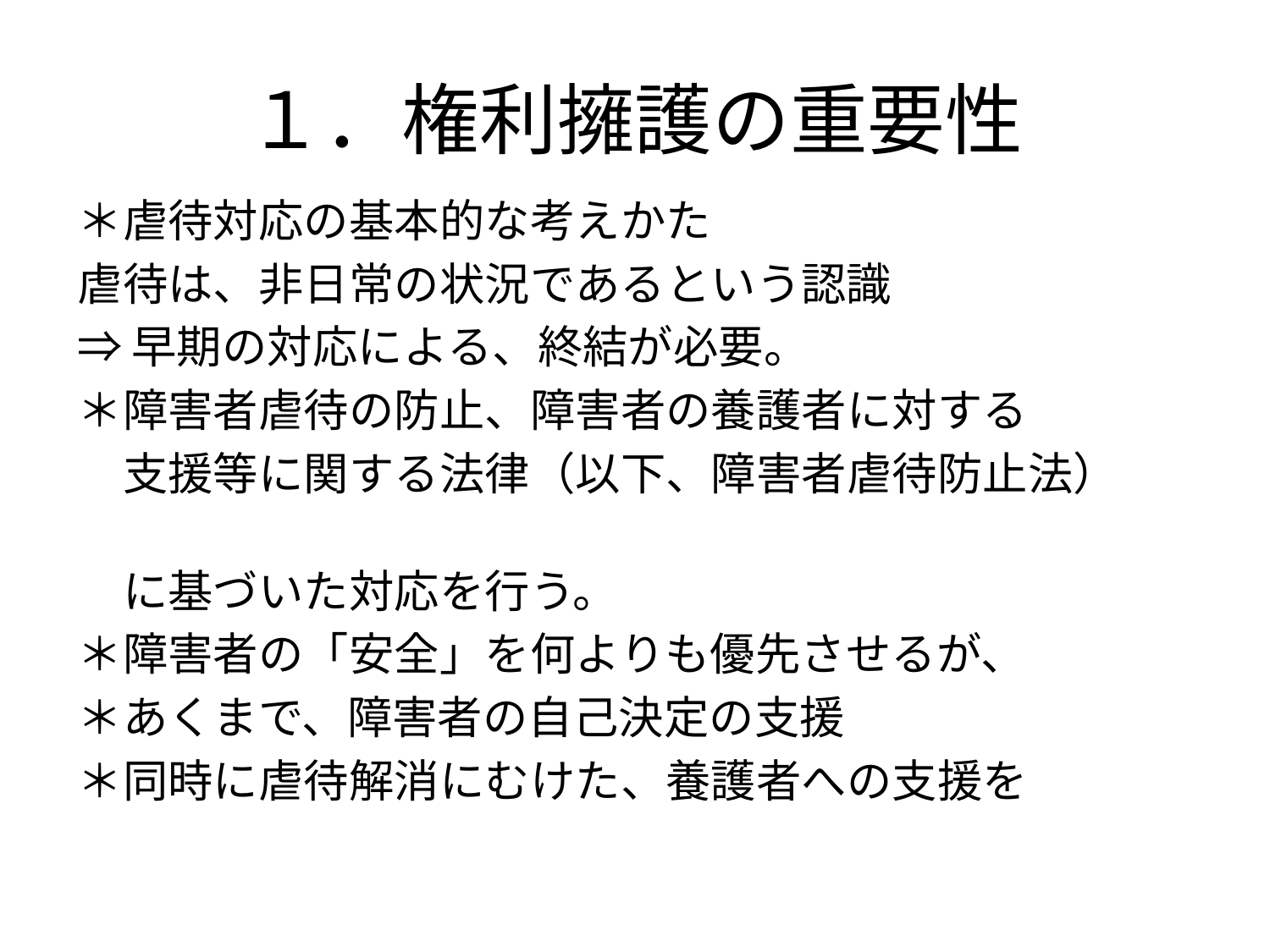

# １．権利擁護の重要性
＊虐待対応の基本的な考えかた
虐待は、非日常の状況であるという認識
⇒早期の対応による、終結が必要。
＊障害者虐待の防止、障害者の養護者に対する
　支援等に関する法律（以下、障害者虐待防止法）
　に基づいた対応を行う。
＊障害者の「安全」を何よりも優先させるが、
＊あくまで、障害者の自己決定の支援
＊同時に虐待解消にむけた、養護者への支援を